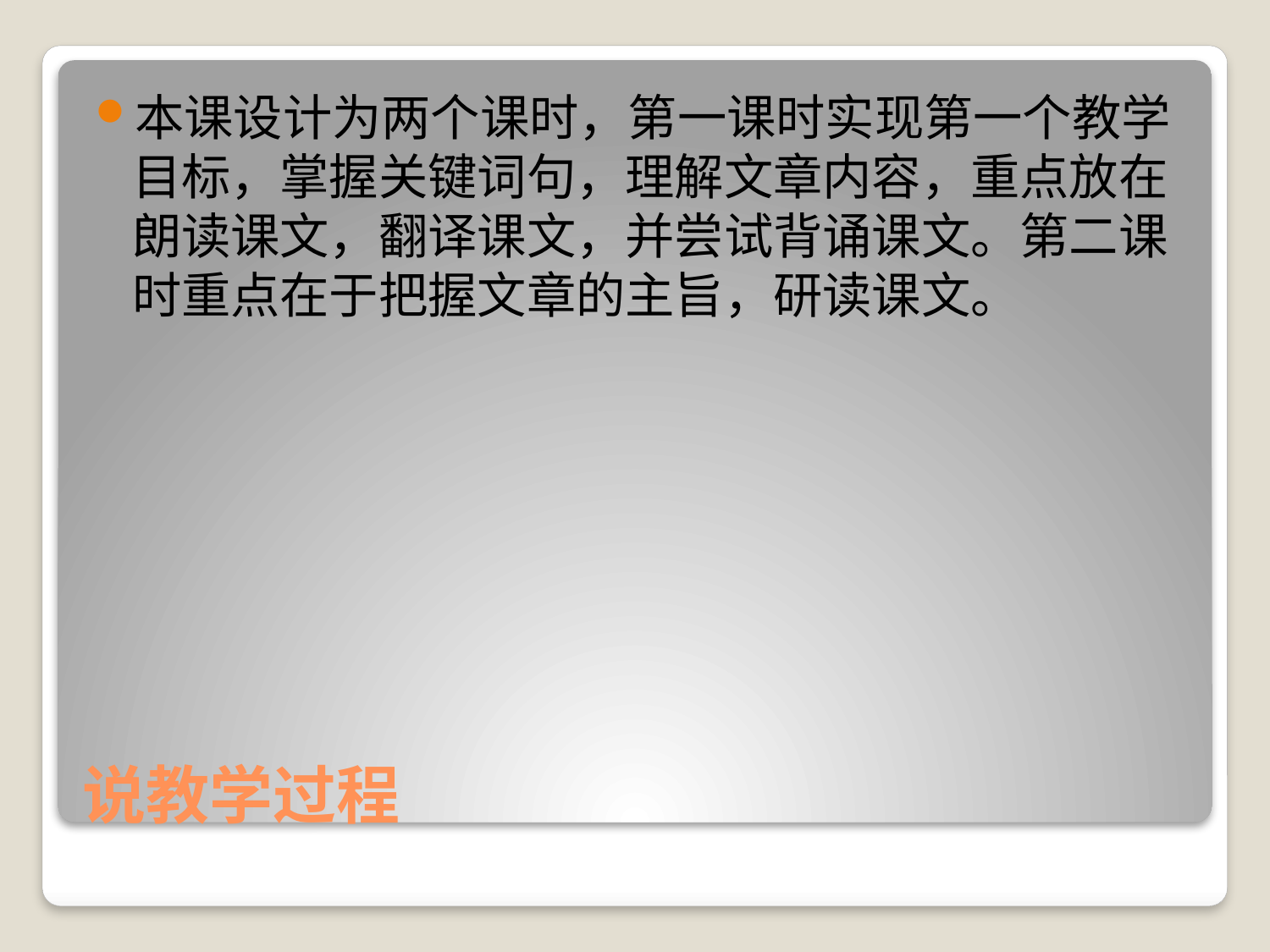

本课设计为两个课时，第一课时实现第一个教学目标，掌握关键词句，理解文章内容，重点放在朗读课文，翻译课文，并尝试背诵课文。第二课时重点在于把握文章的主旨，研读课文。
# 说教学过程